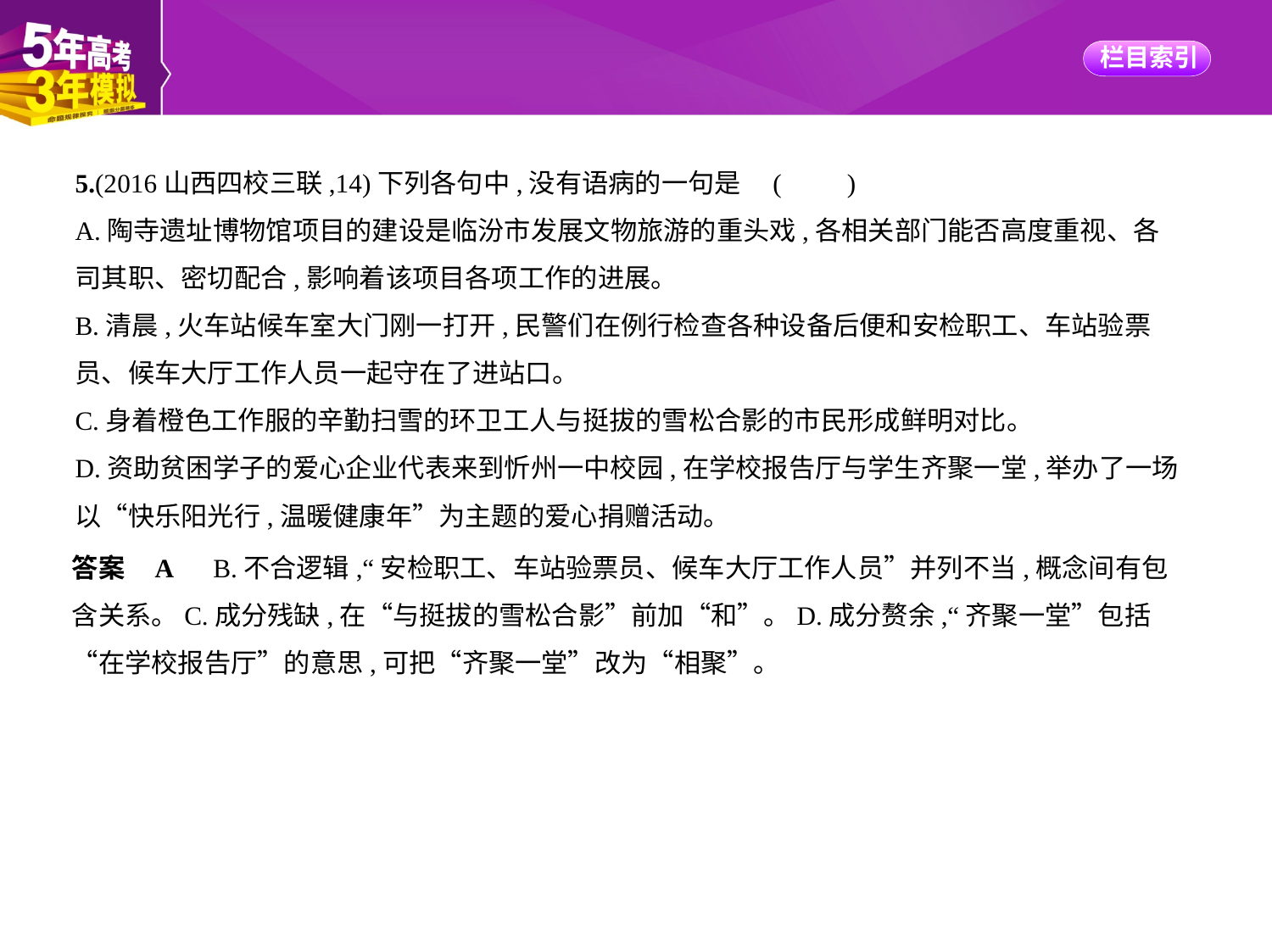

5.(2016山西四校三联,14)下列各句中,没有语病的一句是 (　　)
A.陶寺遗址博物馆项目的建设是临汾市发展文物旅游的重头戏,各相关部门能否高度重视、各
司其职、密切配合,影响着该项目各项工作的进展。
B.清晨,火车站候车室大门刚一打开,民警们在例行检查各种设备后便和安检职工、车站验票
员、候车大厅工作人员一起守在了进站口。
C.身着橙色工作服的辛勤扫雪的环卫工人与挺拔的雪松合影的市民形成鲜明对比。
D.资助贫困学子的爱心企业代表来到忻州一中校园,在学校报告厅与学生齐聚一堂,举办了一场
以“快乐阳光行,温暖健康年”为主题的爱心捐赠活动。
答案    A　B.不合逻辑,“安检职工、车站验票员、候车大厅工作人员”并列不当,概念间有包
含关系。C.成分残缺,在“与挺拔的雪松合影”前加“和”。D.成分赘余,“齐聚一堂”包括
“在学校报告厅”的意思,可把“齐聚一堂”改为“相聚”。